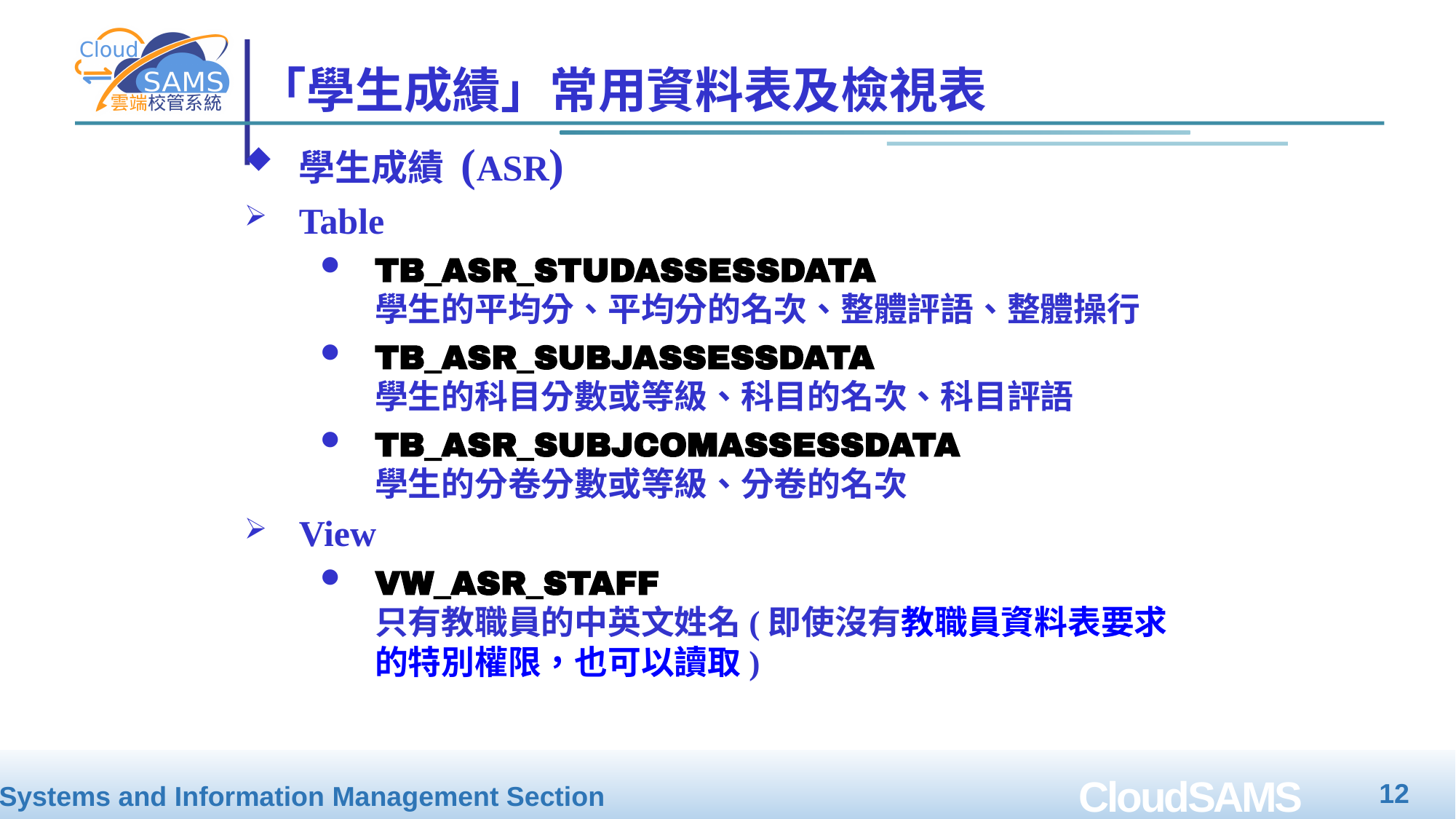

# 「學生成績」常用資料表及檢視表
學生成績 (ASR)
Table
TB_ASR_STUDASSESSDATA
學生的平均分、平均分的名次、整體評語、整體操行
TB_ASR_SUBJASSESSDATA
學生的科目分數或等級、科目的名次、科目評語
TB_ASR_SUBJCOMASSESSDATA
學生的分卷分數或等級、分卷的名次
View
VW_ASR_STAFF
只有教職員的中英文姓名(即使沒有教職員資料表要求的特別權限，也可以讀取)
12